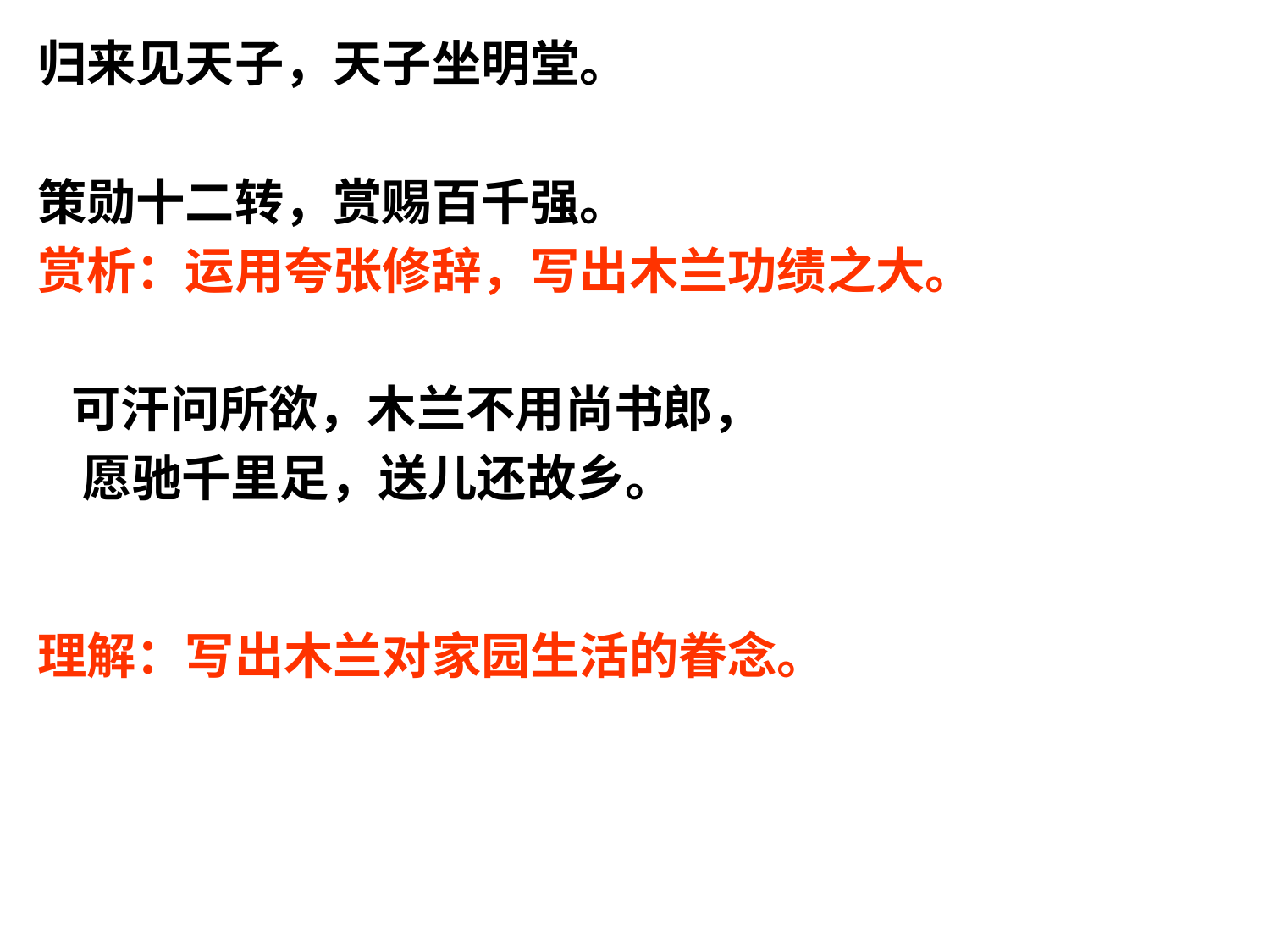

归来见天子，天子坐明堂。

策勋十二转，赏赐百千强。
赏析：运用夸张修辞，写出木兰功绩之大。

  可汗问所欲，木兰不用尚书郎，
   愿驰千里足，送儿还故乡。

理解：写出木兰对家园生活的眷念。